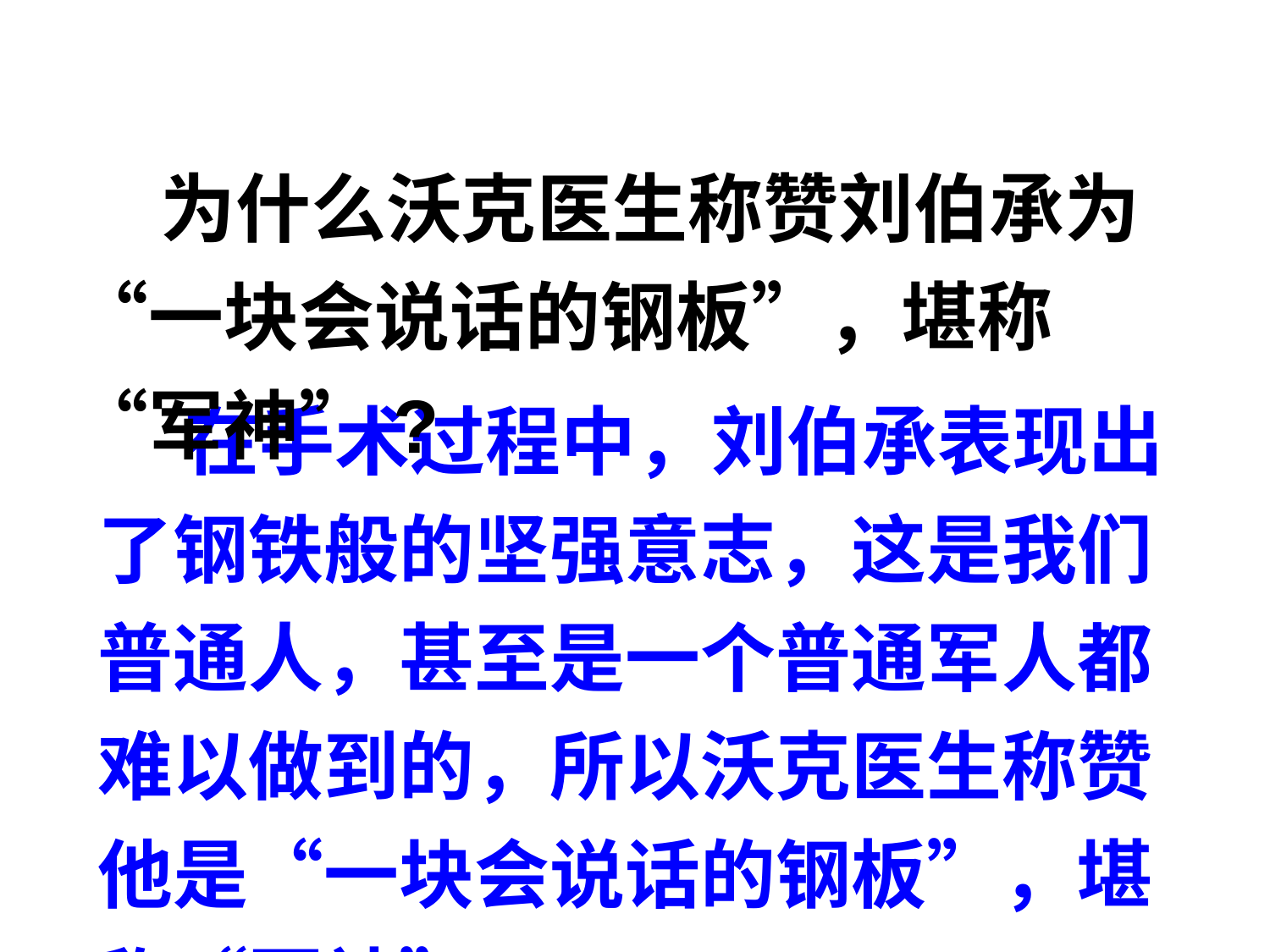

为什么沃克医生称赞刘伯承为“一块会说话的钢板”，堪称“军神”?
    在手术过程中，刘伯承表现出了钢铁般的坚强意志，这是我们普通人，甚至是一个普通军人都难以做到的，所以沃克医生称赞他是“一块会说话的钢板”，堪称“军神”。